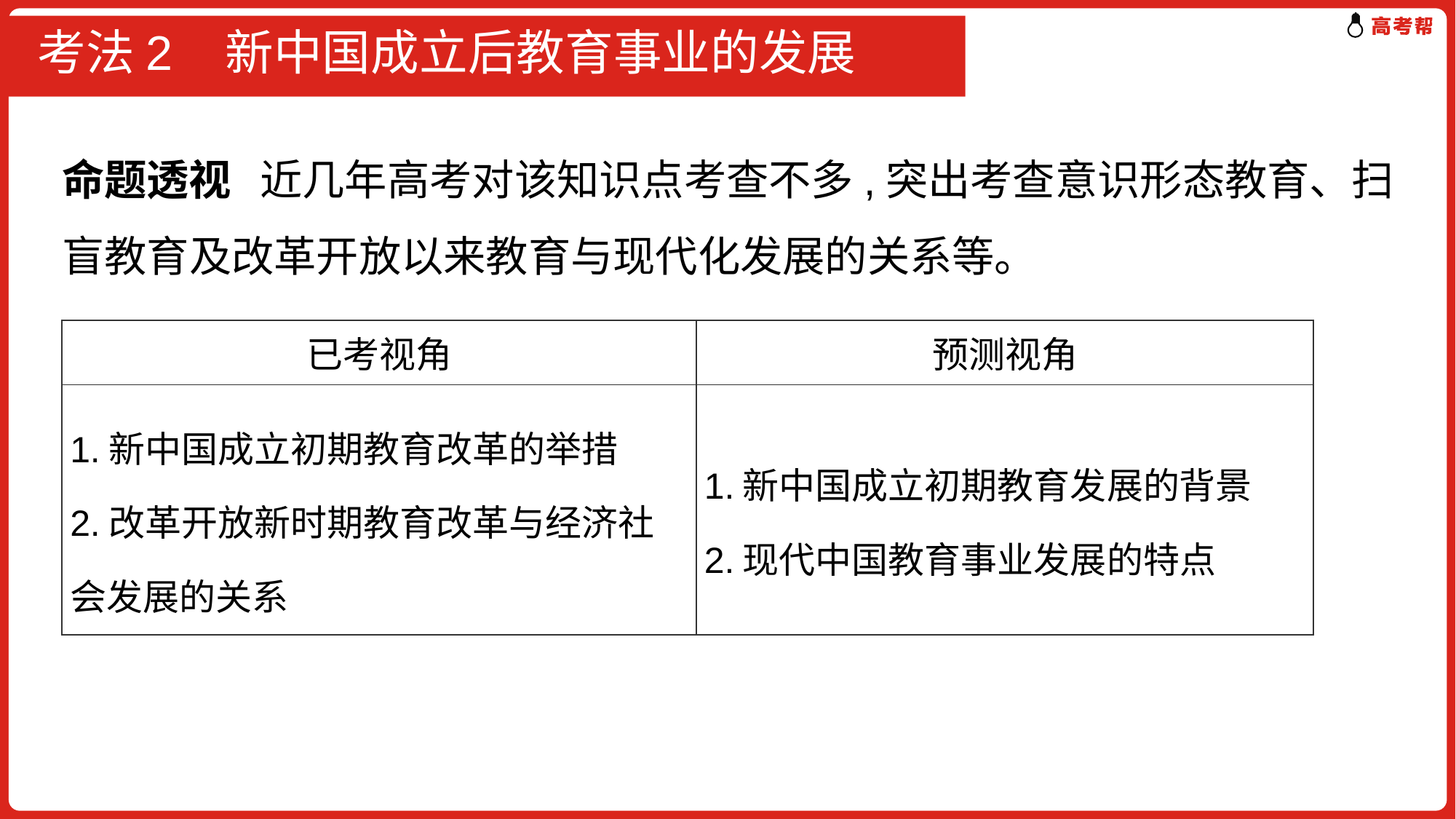

# 考法2   新中国成立后教育事业的发展
命题透视   近几年高考对该知识点考查不多,突出考查意识形态教育、扫盲教育及改革开放以来教育与现代化发展的关系等。
| 已考视角 | 预测视角 |
| --- | --- |
| 1.新中国成立初期教育改革的举措 2.改革开放新时期教育改革与经济社会发展的关系 | 1.新中国成立初期教育发展的背景 2.现代中国教育事业发展的特点 |